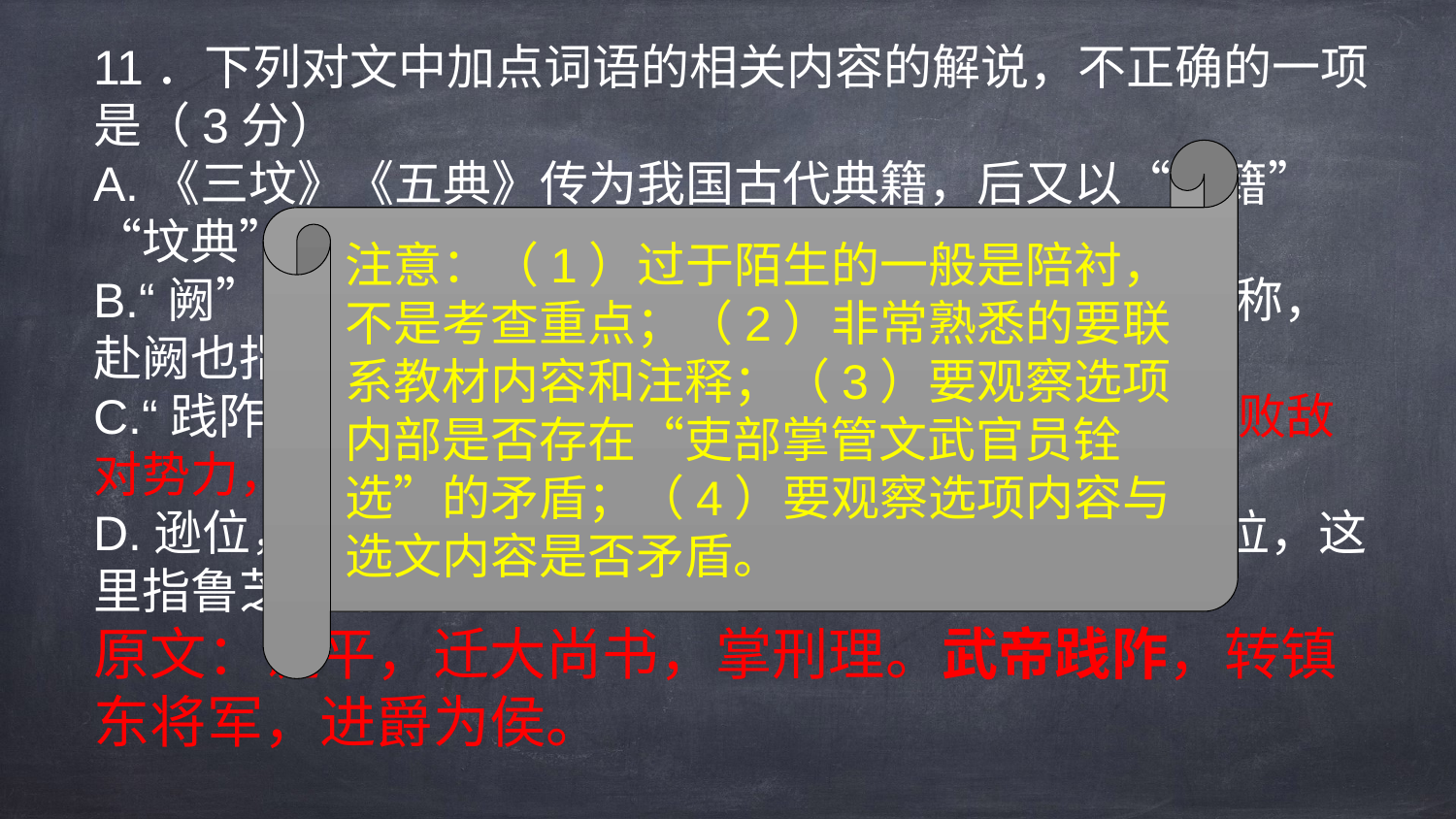

11．下列对文中加点词语的相关内容的解说，不正确的一项是（3分）
A.《三坟》《五典》传为我国古代典籍，后又以“坟籍”“坟典”为古代典籍通称。
B.“阙”原指皇宫前面两侧的楼台，又可用作朝廷的代称，赴阙也指入朝觐见皇帝。
C.“践阼”原指踏上古代庙堂前台阶，又表示用武力打败敌对势力，登上国君宝座。
D.逊位，也称为让位、退位，多指君王放弃职务和地位，这里指鲁芝的谦让行为。
原文：诞平，迁大尚书，掌刑理。武帝践阼，转镇东将军，进爵为侯。
注意：（1）过于陌生的一般是陪衬，不是考查重点；（2）非常熟悉的要联系教材内容和注释；（3）要观察选项内部是否存在“吏部掌管文武官员铨选”的矛盾；（4）要观察选项内容与选文内容是否矛盾。